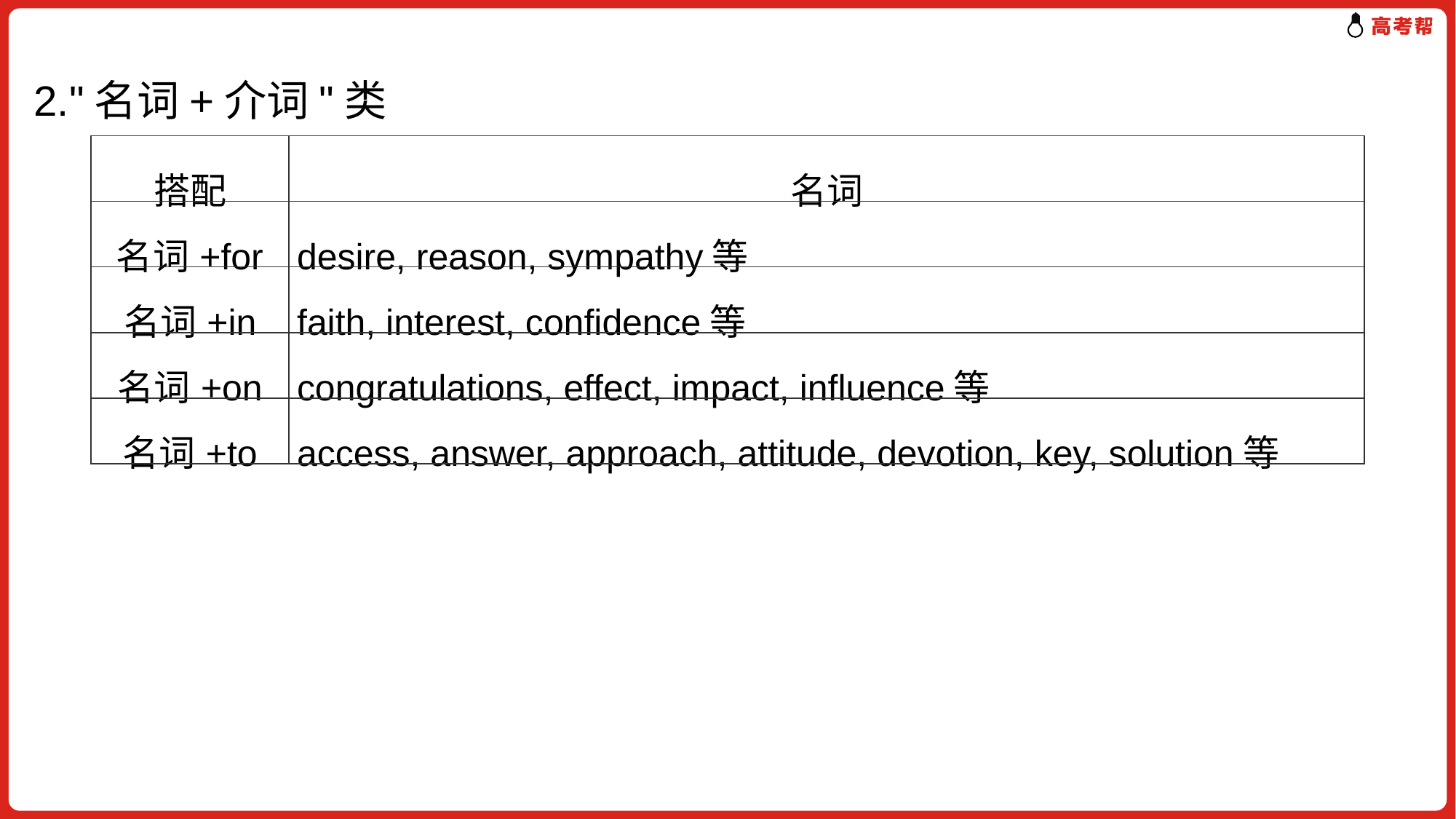

2."名词+介词"类

| 搭配 | 名词 |
| --- | --- |
| 名词+for | desire, reason, sympathy等 |
| 名词+in | faith, interest, confidence等 |
| 名词+on | congratulations, effect, impact, influence等 |
| 名词+to | access, answer, approach, attitude, devotion, key, solution等 |